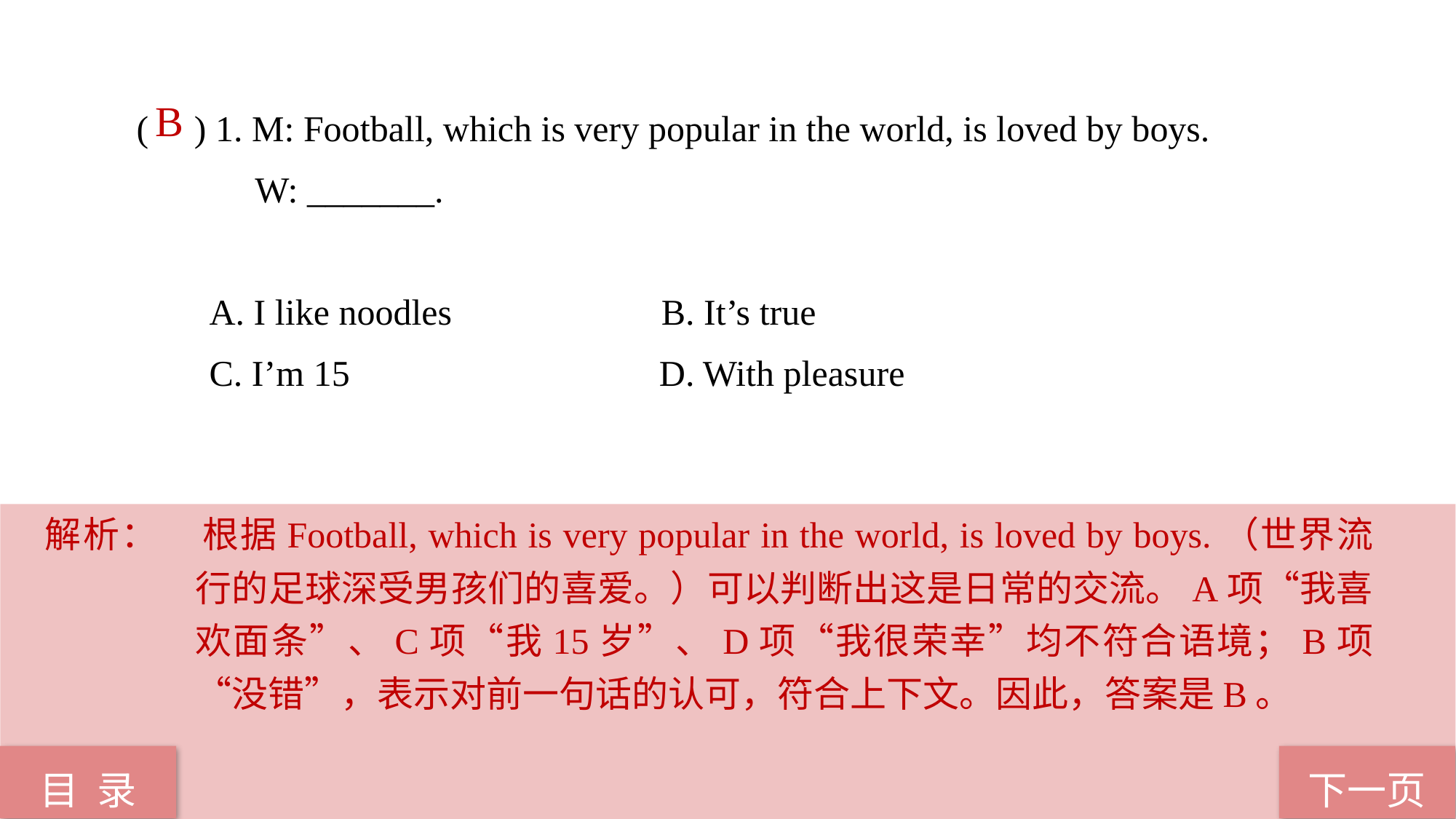

(     ) 1. M: Football, which is very popular in the world, is loved by boys.
             W: _______.

        A. I like noodles                       B. It’s true
        C. I’m 15                                  D. With pleasure
 B
解析：	根据Football, which is very popular in the world, is loved by boys.（世界流行的足球深受男孩们的喜爱。）可以判断出这是日常的交流。A项“我喜欢面条”、C项“我15岁”、D项“我很荣幸”均不符合语境；B项“没错”，表示对前一句话的认可，符合上下文。因此，答案是B。